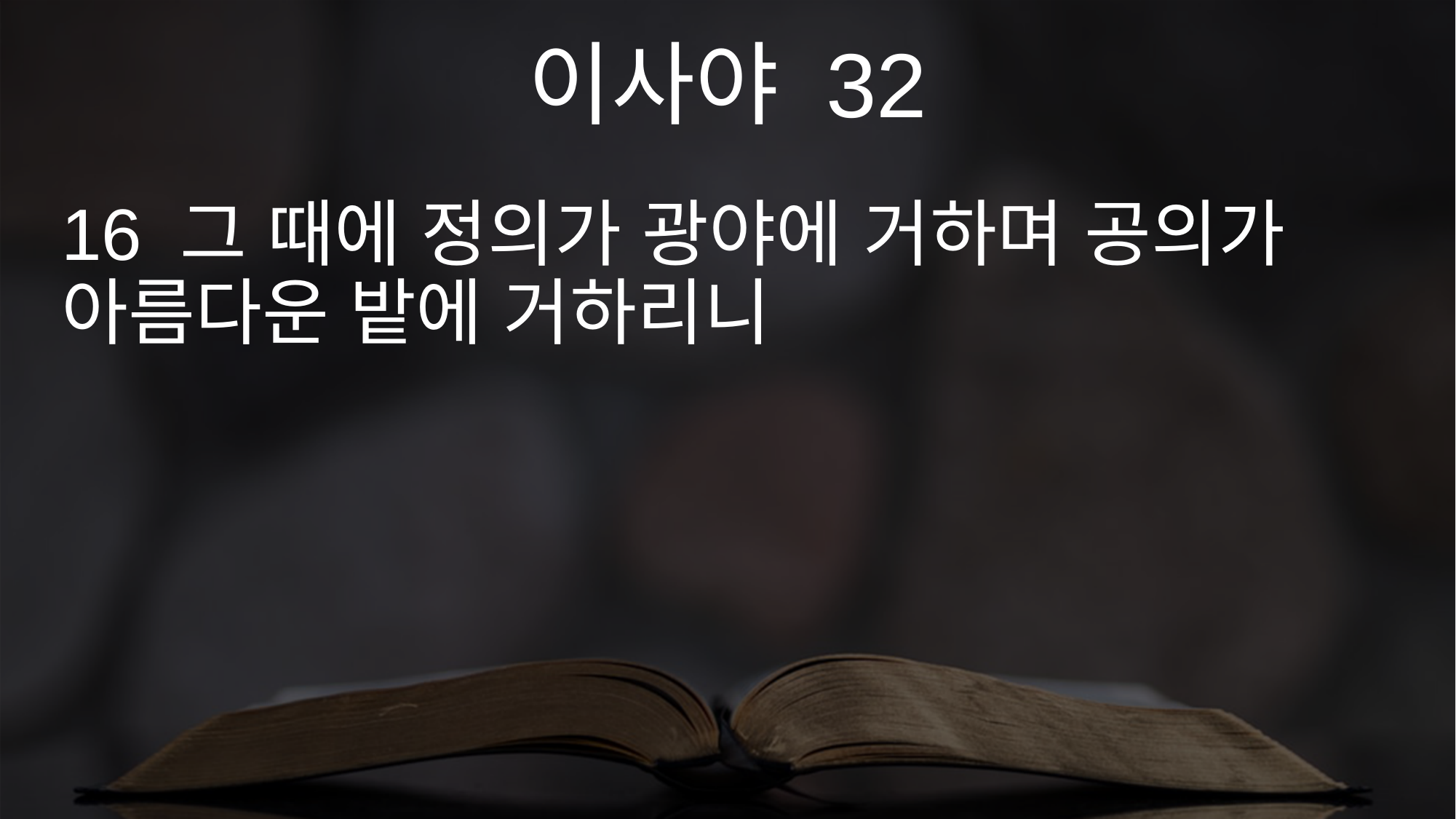

이사야 32
16 그 때에 정의가 광야에 거하며 공의가 아름다운 밭에 거하리니